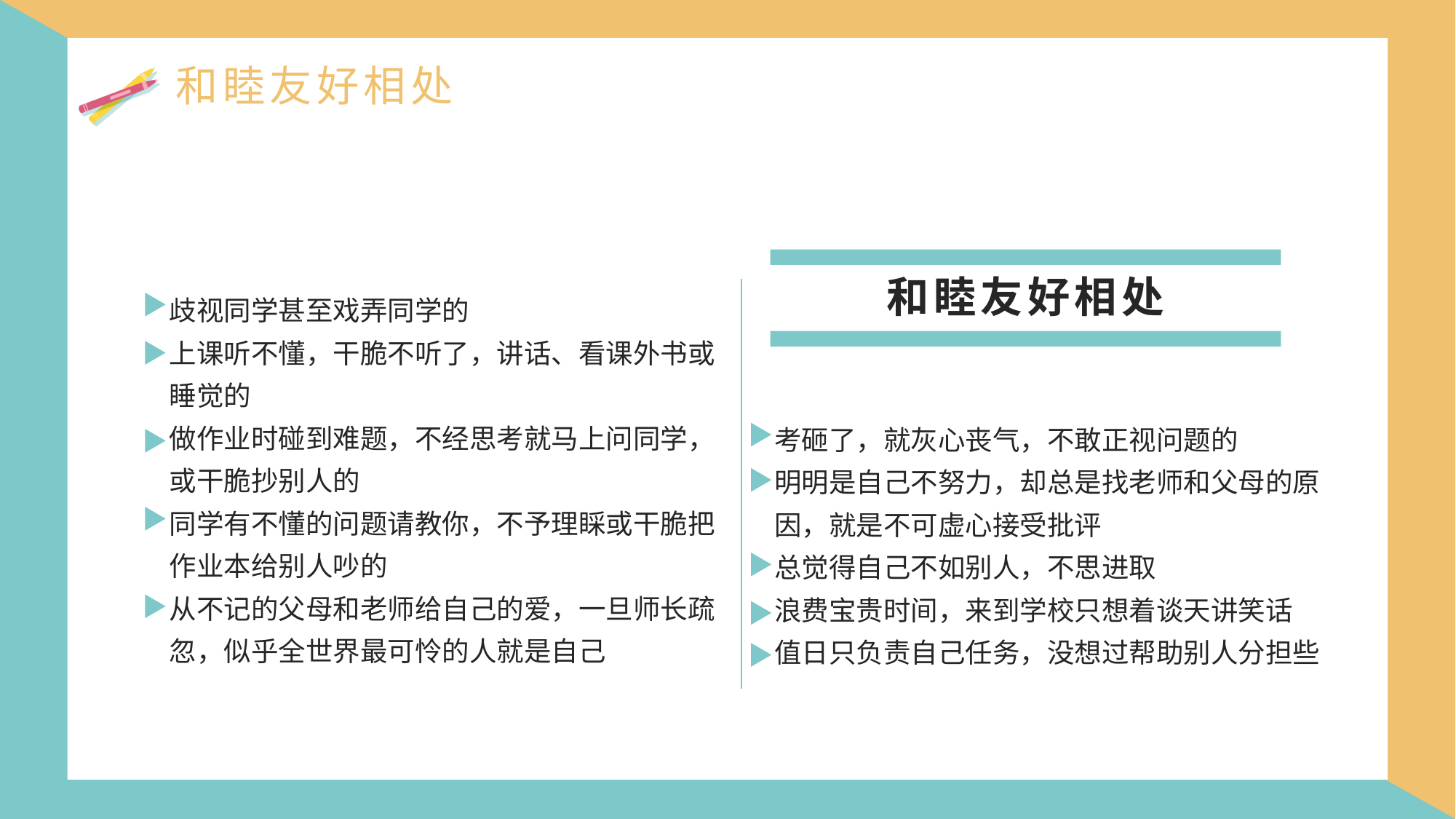

和睦友好相处
歧视同学甚至戏弄同学的
上课听不懂，干脆不听了，讲话、看课外书或睡觉的
做作业时碰到难题，不经思考就马上问同学，或干脆抄别人的
同学有不懂的问题请教你，不予理睬或干脆把作业本给别人吵的
从不记的父母和老师给自己的爱，一旦师长疏忽，似乎全世界最可怜的人就是自己

考砸了，就灰心丧气，不敢正视问题的
明明是自己不努力，却总是找老师和父母的原因，就是不可虚心接受批评
总觉得自己不如别人，不思进取
浪费宝贵时间，来到学校只想着谈天讲笑话
值日只负责自己任务，没想过帮助别人分担些